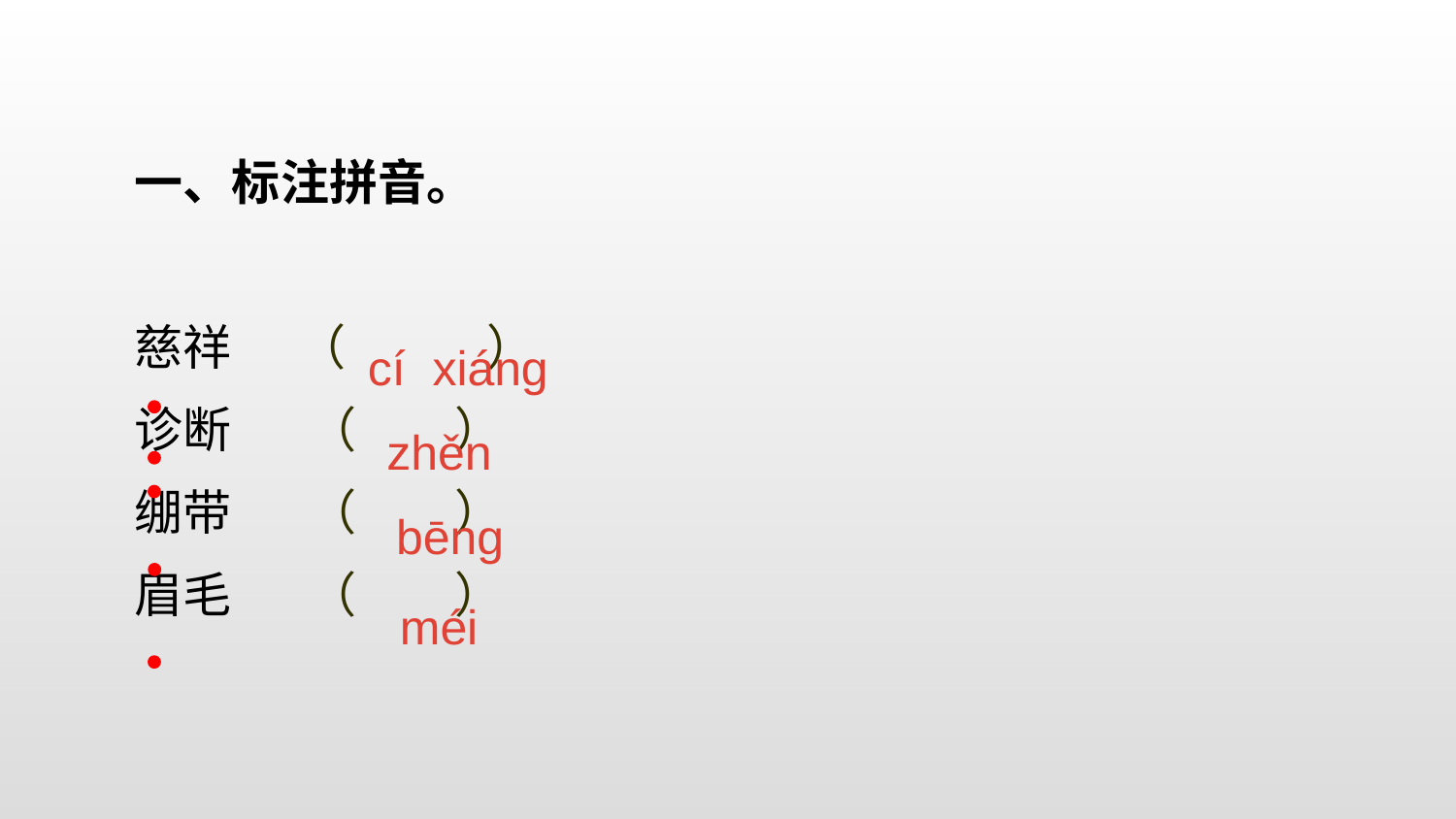

一、标注拼音。

慈祥      （             ）
诊断       （         ）
绷带       （         ）
眉毛       （         ）
cí  xiáng
∙    ∙
zhěn
∙
bēng
∙
méi
∙